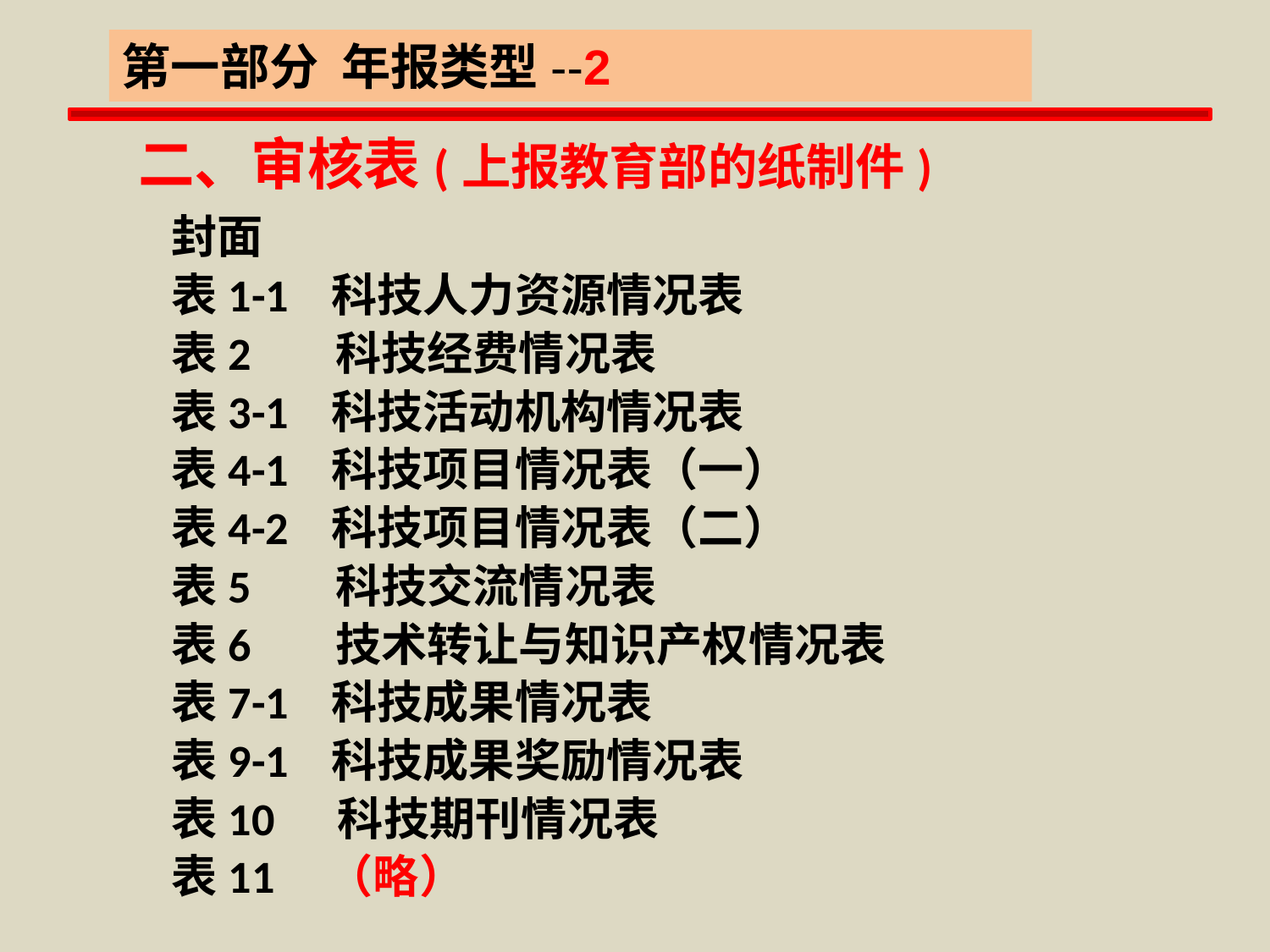

第一部分  年报类型--2

  二、审核表(上报教育部的纸制件)
封面
表1-1   科技人力资源情况表
表2       科技经费情况表
表3-1   科技活动机构情况表
表4-1   科技项目情况表（一）
表4-2   科技项目情况表（二）
表5       科技交流情况表
表6       技术转让与知识产权情况表
表7-1   科技成果情况表
表9-1   科技成果奖励情况表
表10     科技期刊情况表
表11    （略）